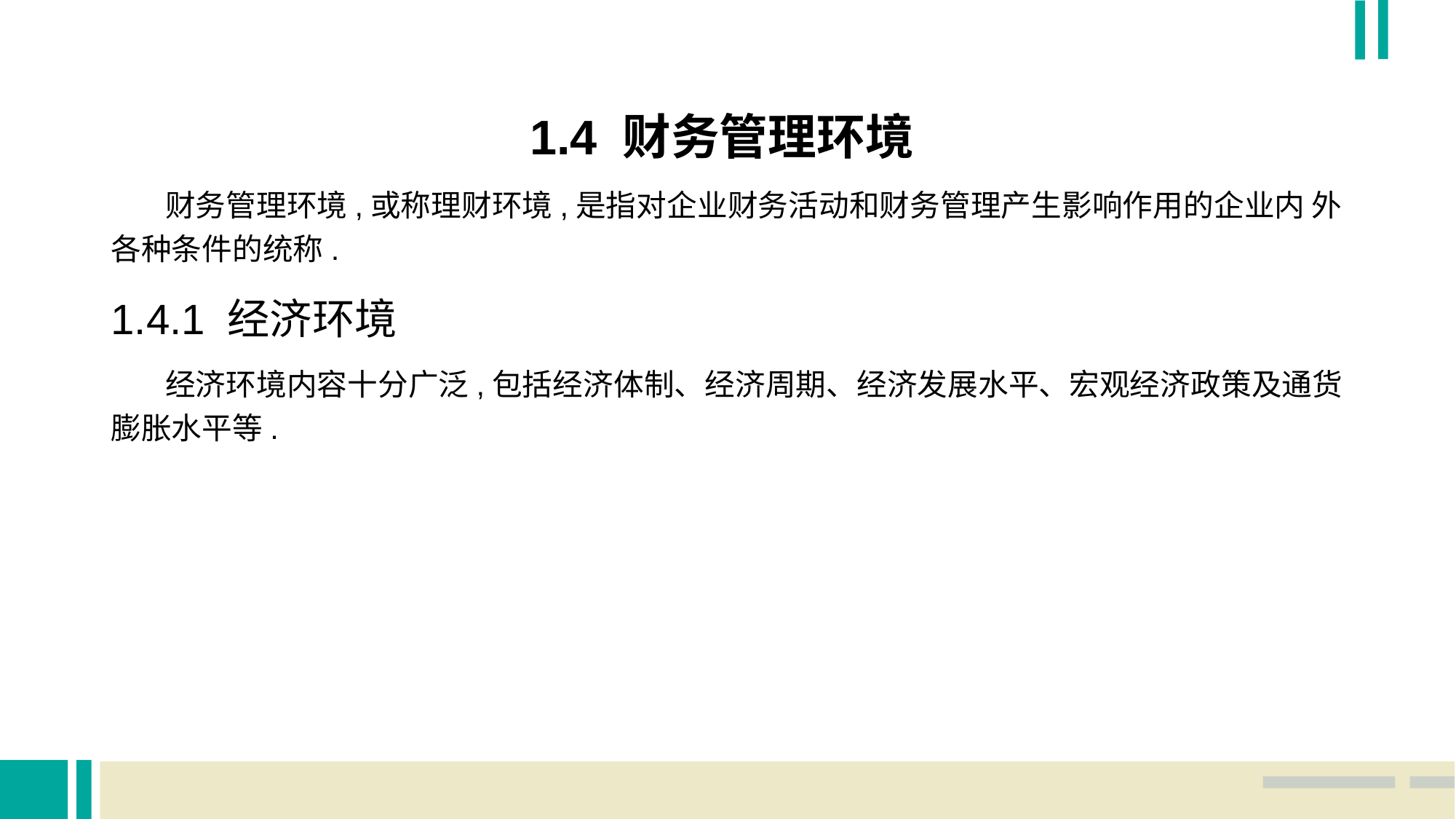

1.4 财务管理环境
       财务管理环境,或称理财环境,是指对企业财务活动和财务管理产生影响作用的企业内 外各种条件的统称.
1.4.1 经济环境
       经济环境内容十分广泛,包括经济体制、经济周期、经济发展水平、宏观经济政策及通货 膨胀水平等.